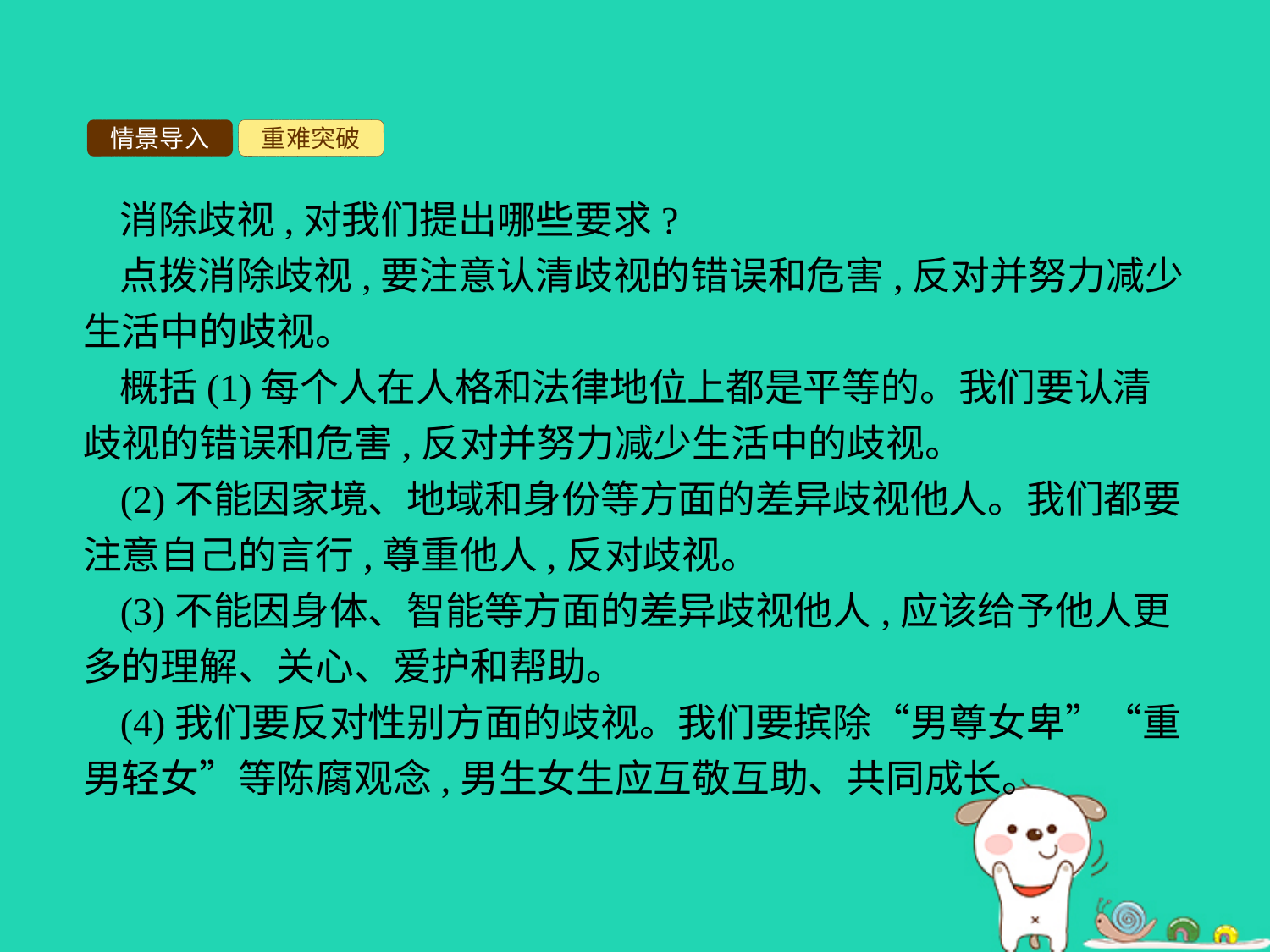

情景导入
重难突破
消除歧视,对我们提出哪些要求?
点拨消除歧视,要注意认清歧视的错误和危害,反对并努力减少生活中的歧视。
概括(1)每个人在人格和法律地位上都是平等的。我们要认清歧视的错误和危害,反对并努力减少生活中的歧视。
(2)不能因家境、地域和身份等方面的差异歧视他人。我们都要注意自己的言行,尊重他人,反对歧视。
(3)不能因身体、智能等方面的差异歧视他人,应该给予他人更多的理解、关心、爱护和帮助。
(4)我们要反对性别方面的歧视。我们要摈除“男尊女卑”“重男轻女”等陈腐观念,男生女生应互敬互助、共同成长。